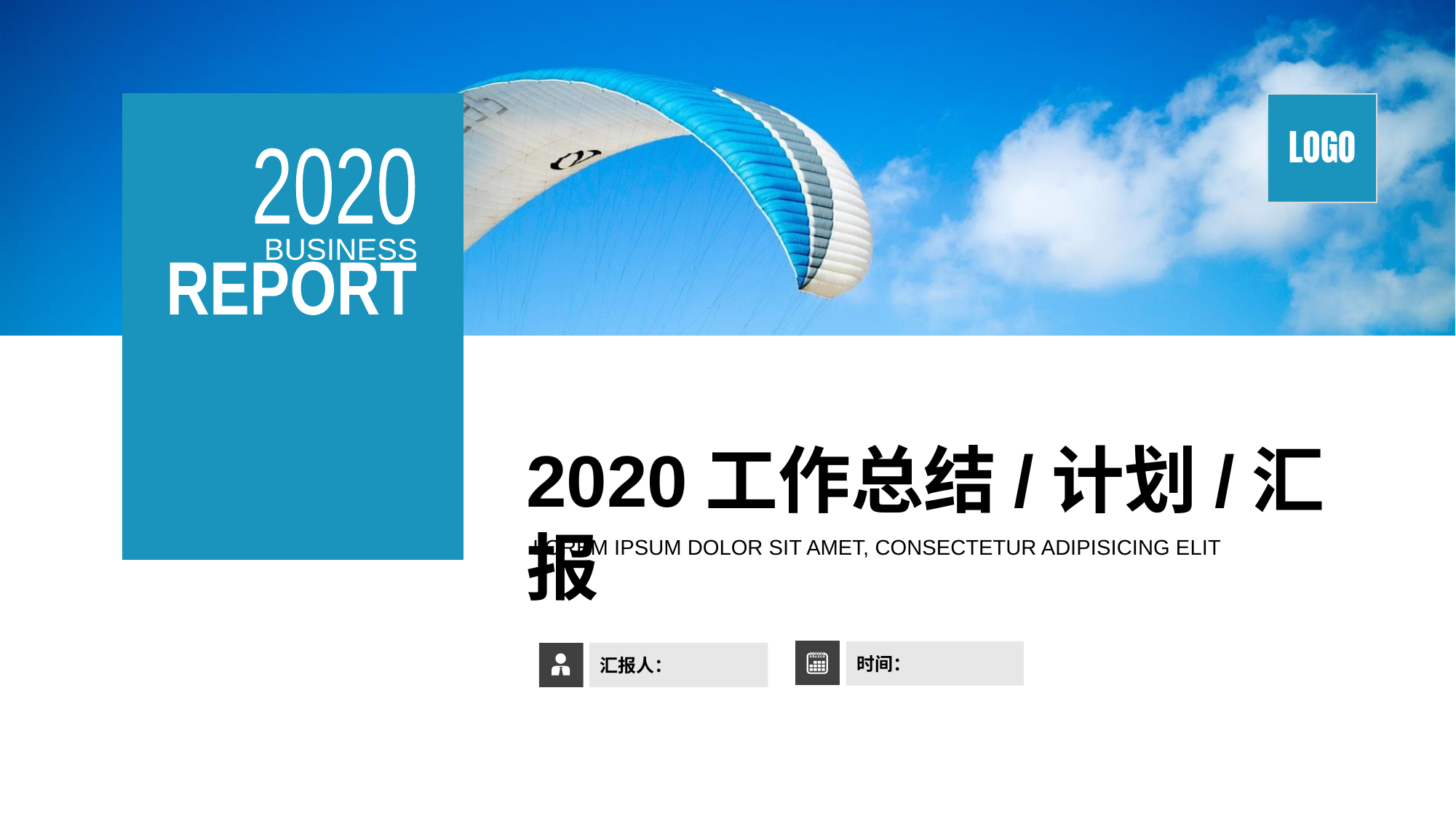

LOGO
2020
BUSINESS
REPORT
2020工作总结/计划/汇报
LOREM IPSUM DOLOR SIT AMET, CONSECTETUR ADIPISICING ELIT

时间：

汇报人：